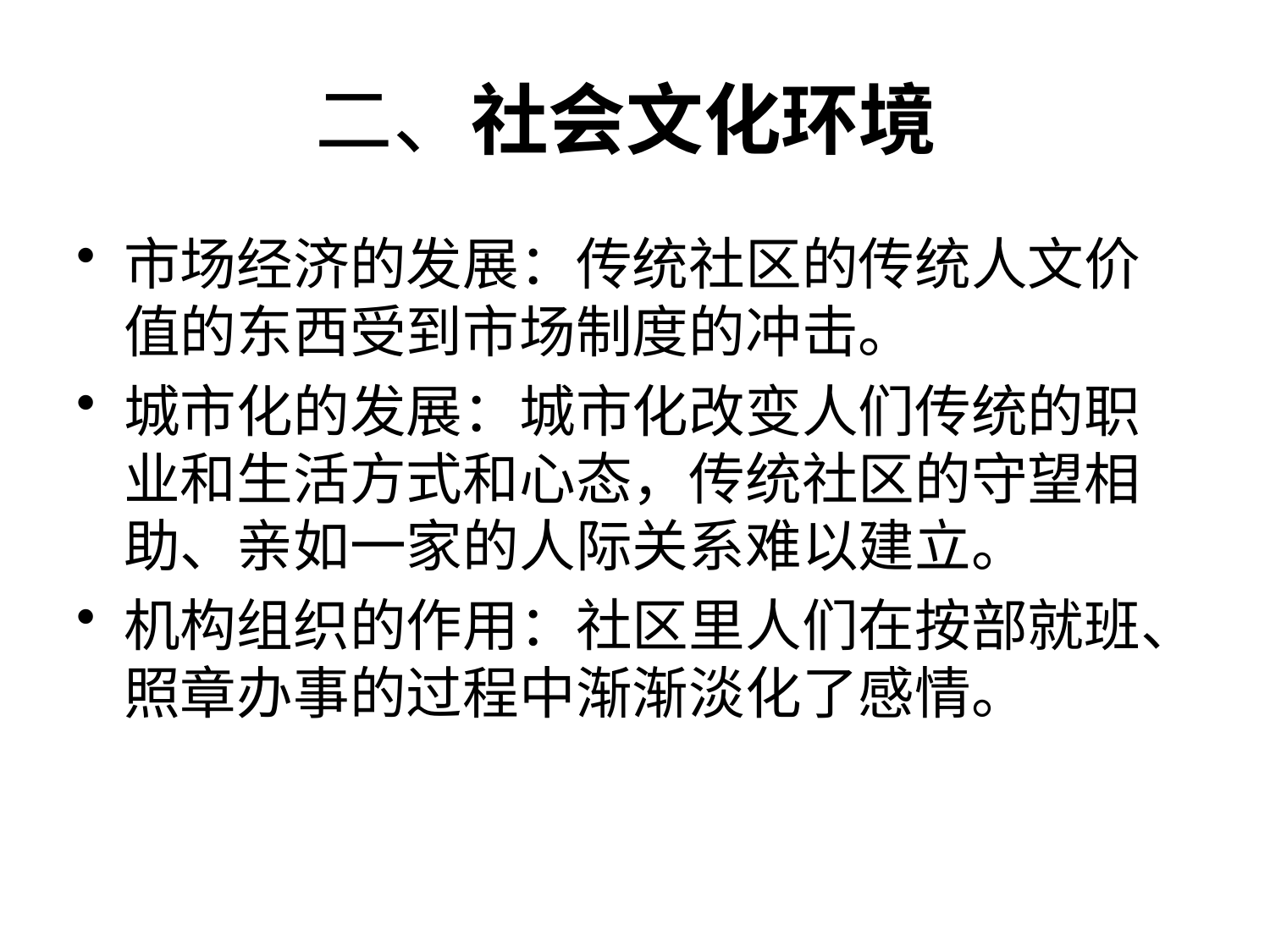

# 二、社会文化环境
市场经济的发展：传统社区的传统人文价值的东西受到市场制度的冲击。
城市化的发展：城市化改变人们传统的职业和生活方式和心态，传统社区的守望相助、亲如一家的人际关系难以建立。
机构组织的作用：社区里人们在按部就班、照章办事的过程中渐渐淡化了感情。